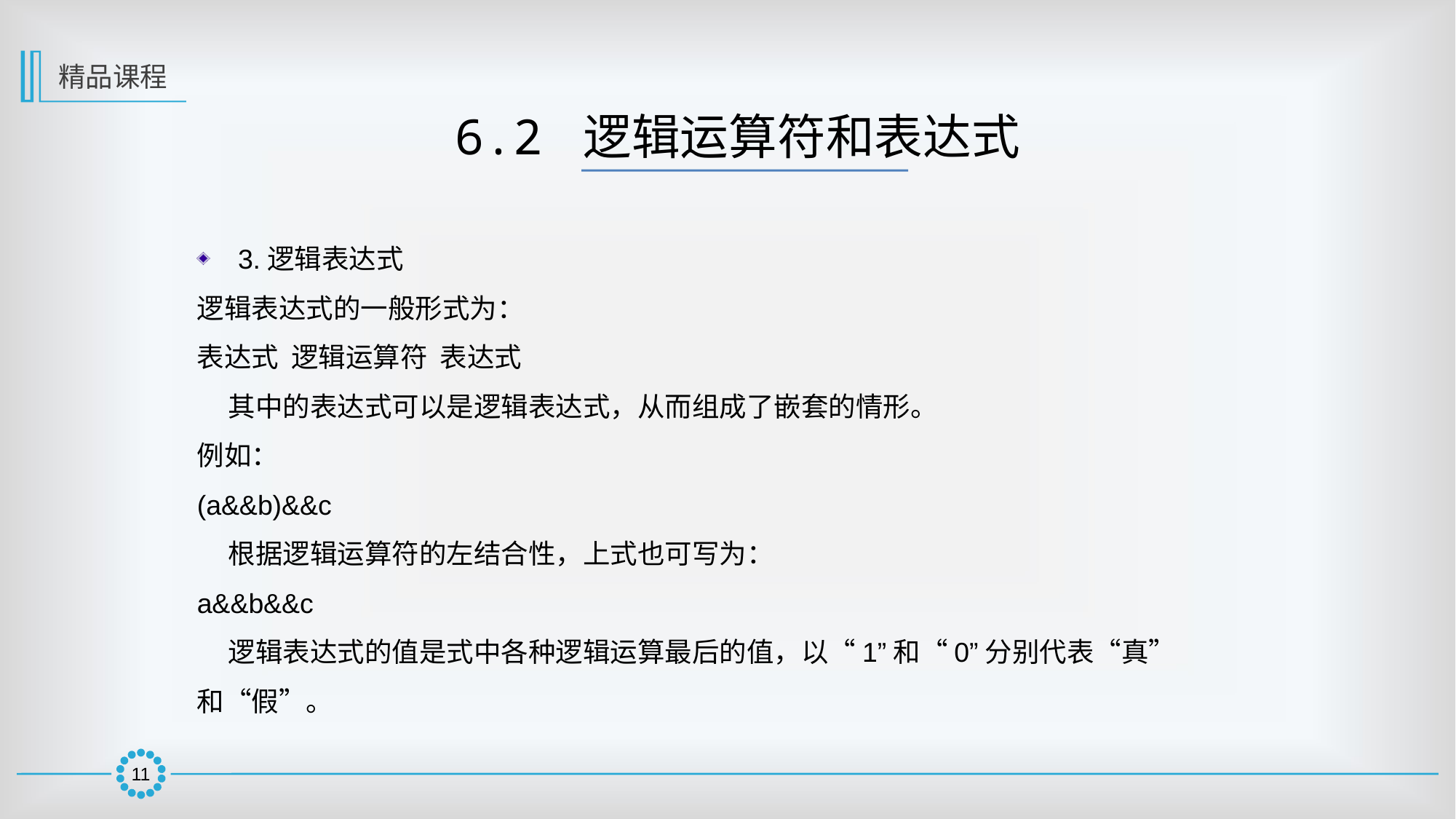

精品课程
6.2 逻辑运算符和表达式

3.逻辑表达式
逻辑表达式的一般形式为：
表达式  逻辑运算符  表达式
    其中的表达式可以是逻辑表达式，从而组成了嵌套的情形。
例如：
(a&&b)&&c
    根据逻辑运算符的左结合性，上式也可写为：
a&&b&&c
    逻辑表达式的值是式中各种逻辑运算最后的值，以“1”和“0”分别代表“真”和“假”。

11